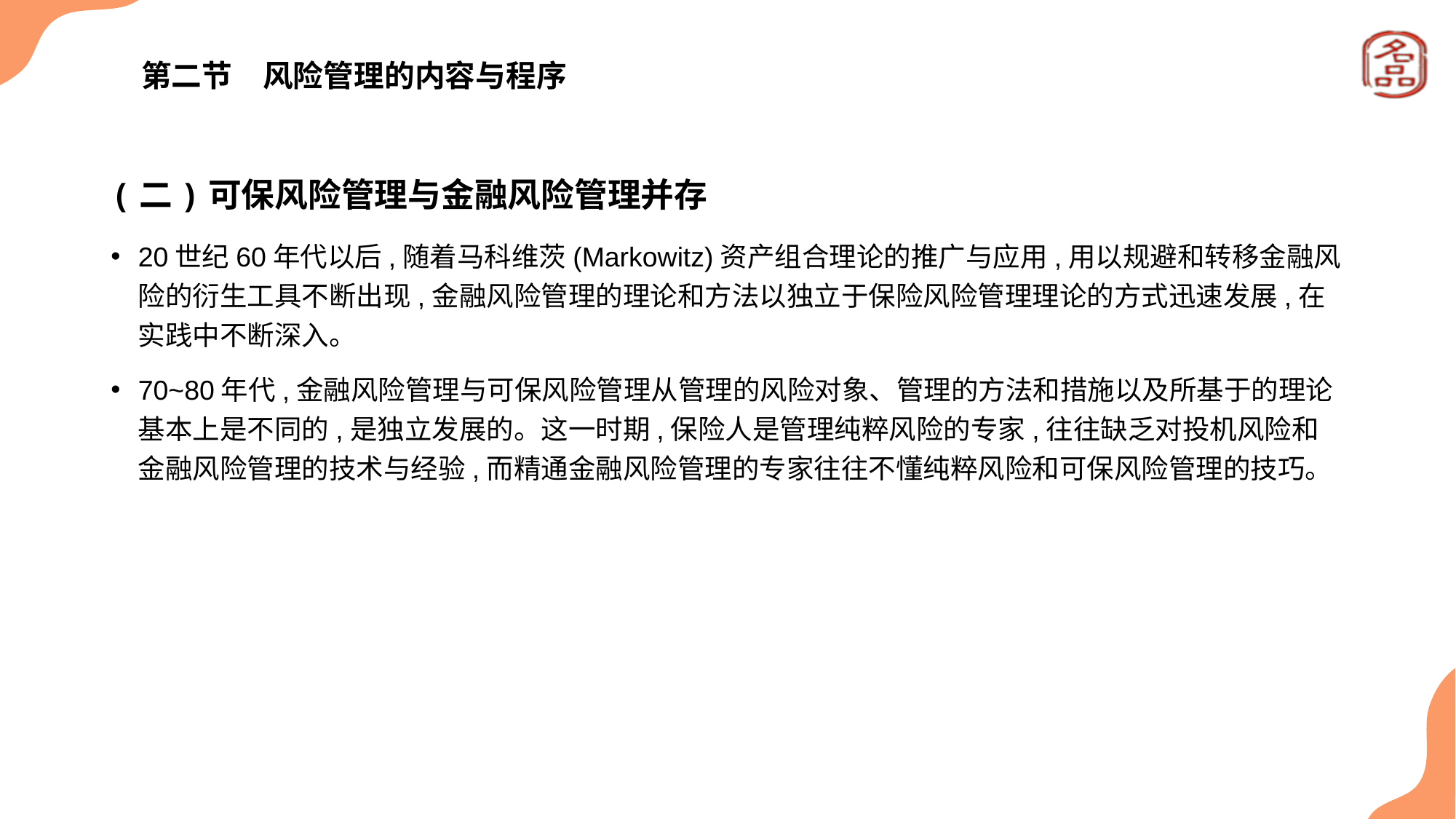

# 第二节　风险管理的内容与程序
(二)可保风险管理与金融风险管理并存
20世纪60年代以后,随着马科维茨(Markowitz)资产组合理论的推广与应用,用以规避和转移金融风险的衍生工具不断出现,金融风险管理的理论和方法以独立于保险风险管理理论的方式迅速发展,在实践中不断深入。
70~80年代,金融风险管理与可保风险管理从管理的风险对象、管理的方法和措施以及所基于的理论基本上是不同的,是独立发展的。这一时期,保险人是管理纯粹风险的专家,往往缺乏对投机风险和金融风险管理的技术与经验,而精通金融风险管理的专家往往不懂纯粹风险和可保风险管理的技巧。